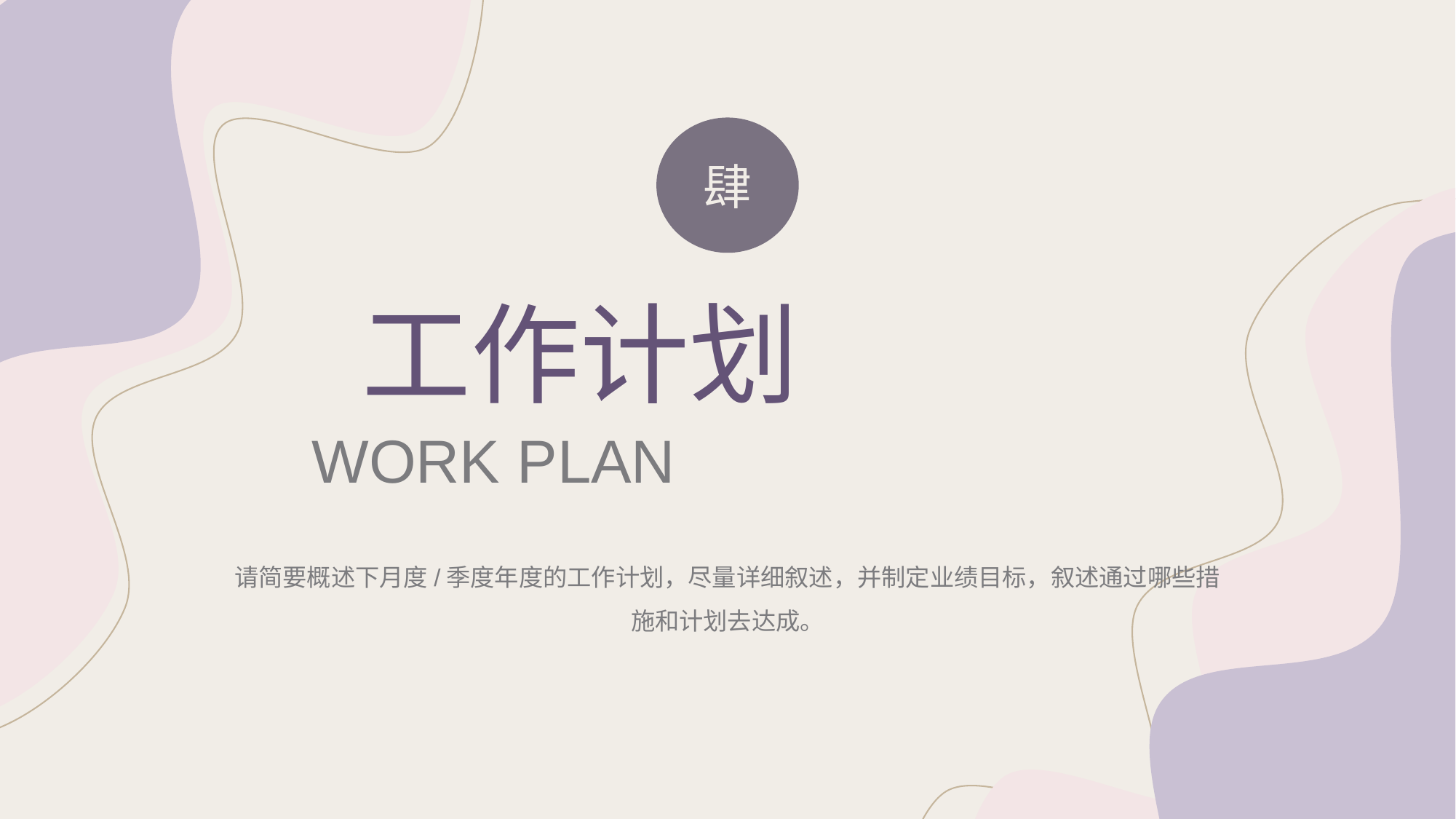

肆
工作计划
WORK PLAN
请简要概述下月度/季度年度的工作计划，尽量详细叙述，并制定业绩目标，叙述通过哪些措施和计划去达成。